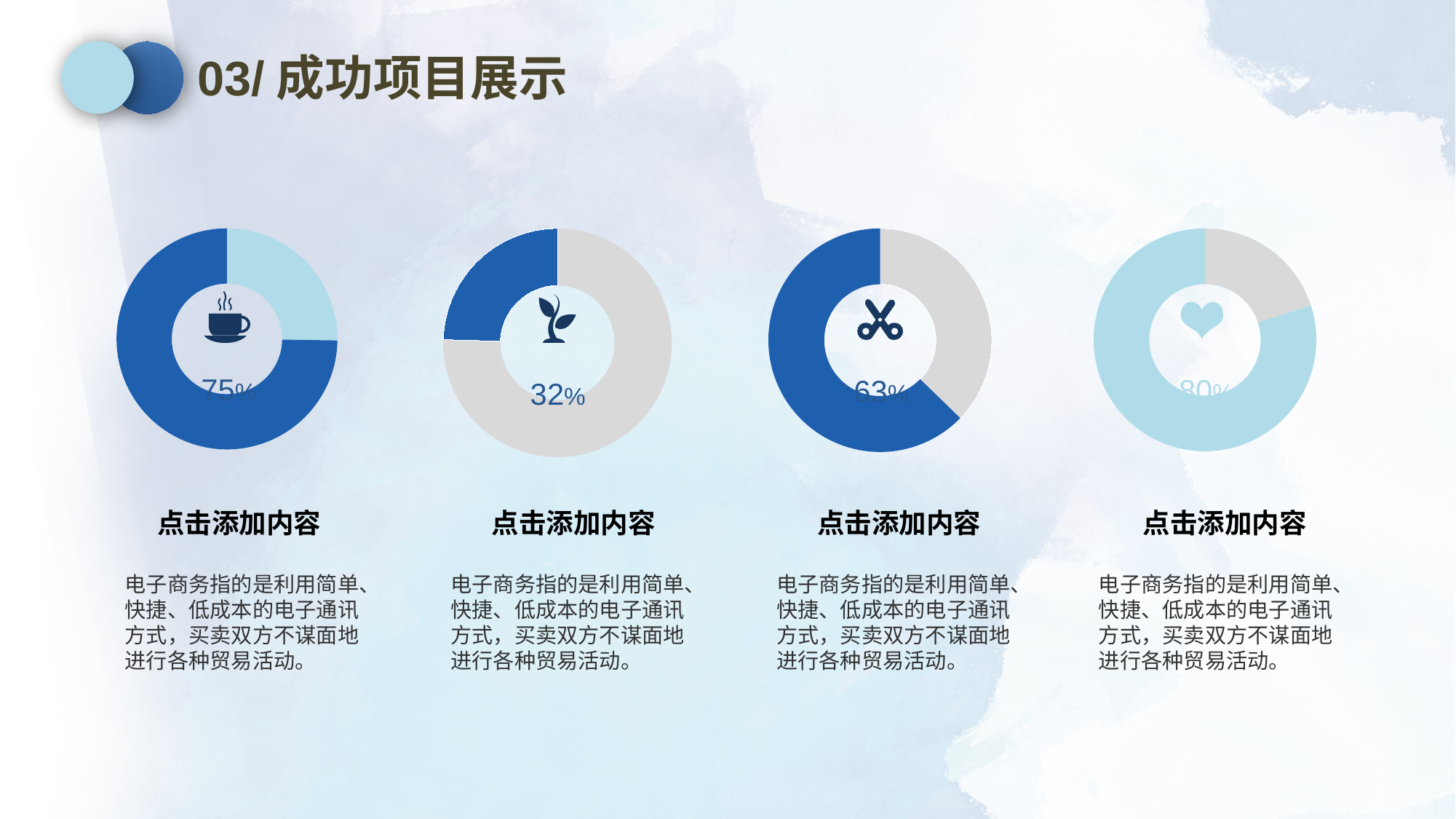

03/成功项目展示

### Chart

| Category | Sales |
|---|---|
| 1st Qtr | 41.0 |
| 2nd Qtr | 69.0 |
63%

### Chart

| Category | Sales |
|---|---|
| 1st Qtr | 28.0 |
| 2nd Qtr | 83.0 |

75%

### Chart

| Category | Sales |
|---|---|
| 1st Qtr | 20.0 |
| 2nd Qtr | 80.0 |
80%

### Chart

| Category | Sales |
|---|---|
| 1st Qtr | 86.0 |
| 2nd Qtr | 28.0 |
32%
点击添加内容
点击添加内容
点击添加内容
点击添加内容
电子商务指的是利用简单、快捷、低成本的电子通讯方式，买卖双方不谋面地进行各种贸易活动。
电子商务指的是利用简单、快捷、低成本的电子通讯方式，买卖双方不谋面地进行各种贸易活动。
电子商务指的是利用简单、快捷、低成本的电子通讯方式，买卖双方不谋面地进行各种贸易活动。
电子商务指的是利用简单、快捷、低成本的电子通讯方式，买卖双方不谋面地进行各种贸易活动。